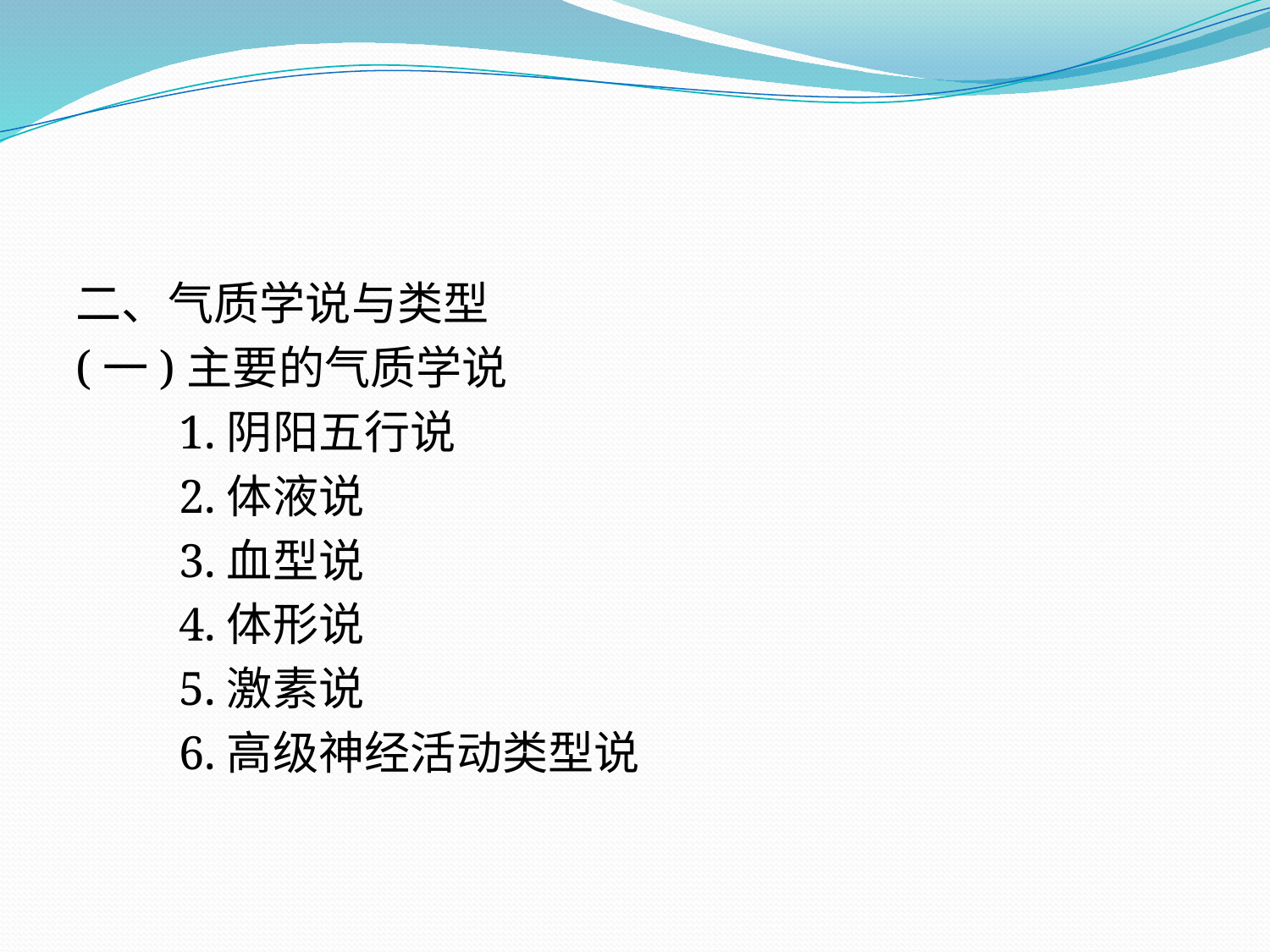

二、气质学说与类型
(一)主要的气质学说
　　1.阴阳五行说
　　2.体液说
　　3.血型说
　　4.体形说
　　5.激素说
　　6.高级神经活动类型说